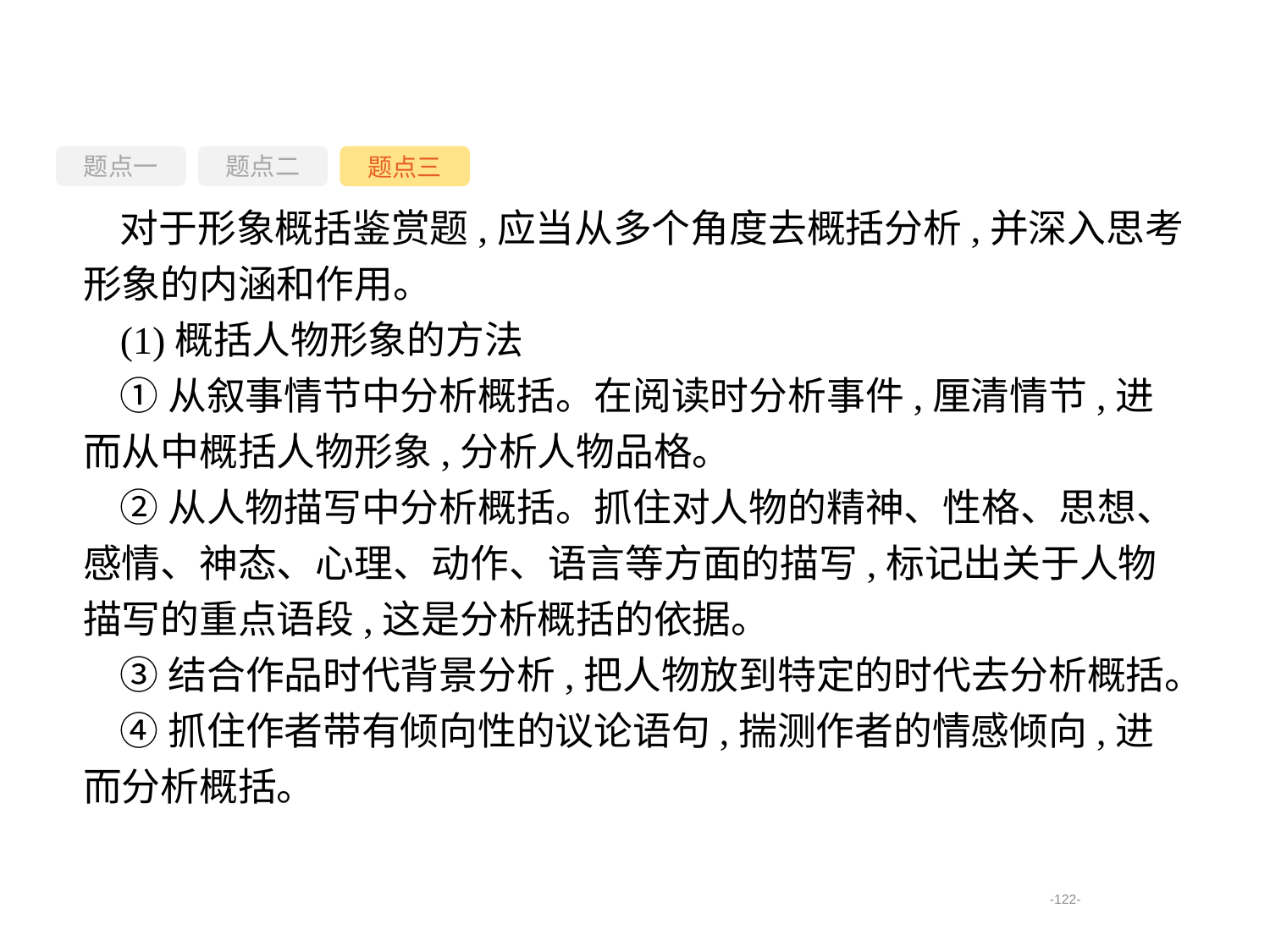

题点一
题点三
题点二
对于形象概括鉴赏题,应当从多个角度去概括分析,并深入思考形象的内涵和作用。
(1)概括人物形象的方法
①从叙事情节中分析概括。在阅读时分析事件,厘清情节,进而从中概括人物形象,分析人物品格。
②从人物描写中分析概括。抓住对人物的精神、性格、思想、感情、神态、心理、动作、语言等方面的描写,标记出关于人物描写的重点语段,这是分析概括的依据。
③结合作品时代背景分析,把人物放到特定的时代去分析概括。
④抓住作者带有倾向性的议论语句,揣测作者的情感倾向,进而分析概括。
-122-